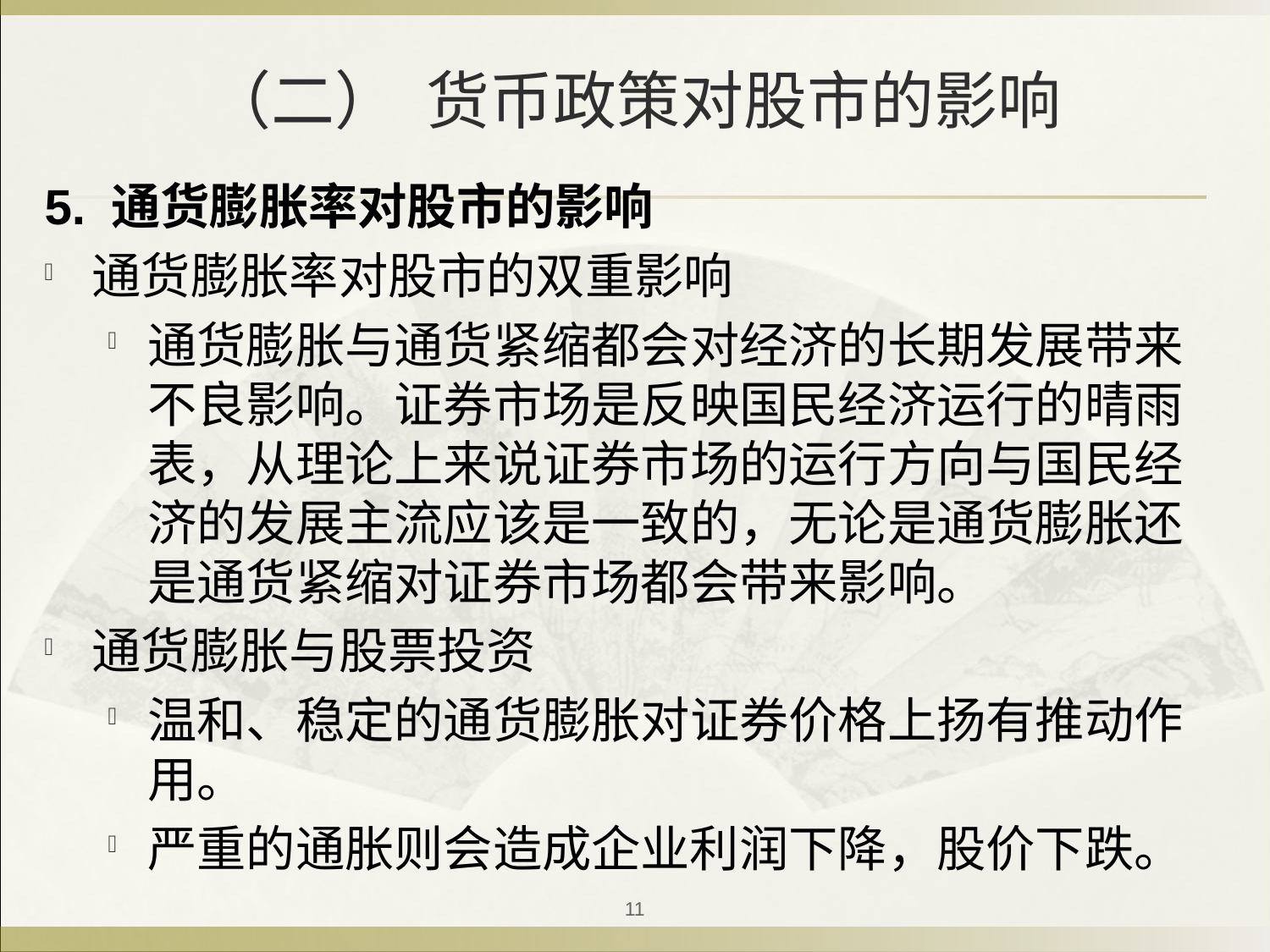

# （二）  货币政策对股市的影响
5. 通货膨胀率对股市的影响
通货膨胀率对股市的双重影响
通货膨胀与通货紧缩都会对经济的长期发展带来不良影响。证券市场是反映国民经济运行的晴雨表，从理论上来说证券市场的运行方向与国民经济的发展主流应该是一致的，无论是通货膨胀还是通货紧缩对证券市场都会带来影响。
通货膨胀与股票投资
温和、稳定的通货膨胀对证券价格上扬有推动作用。
严重的通胀则会造成企业利润下降，股价下跌。

11